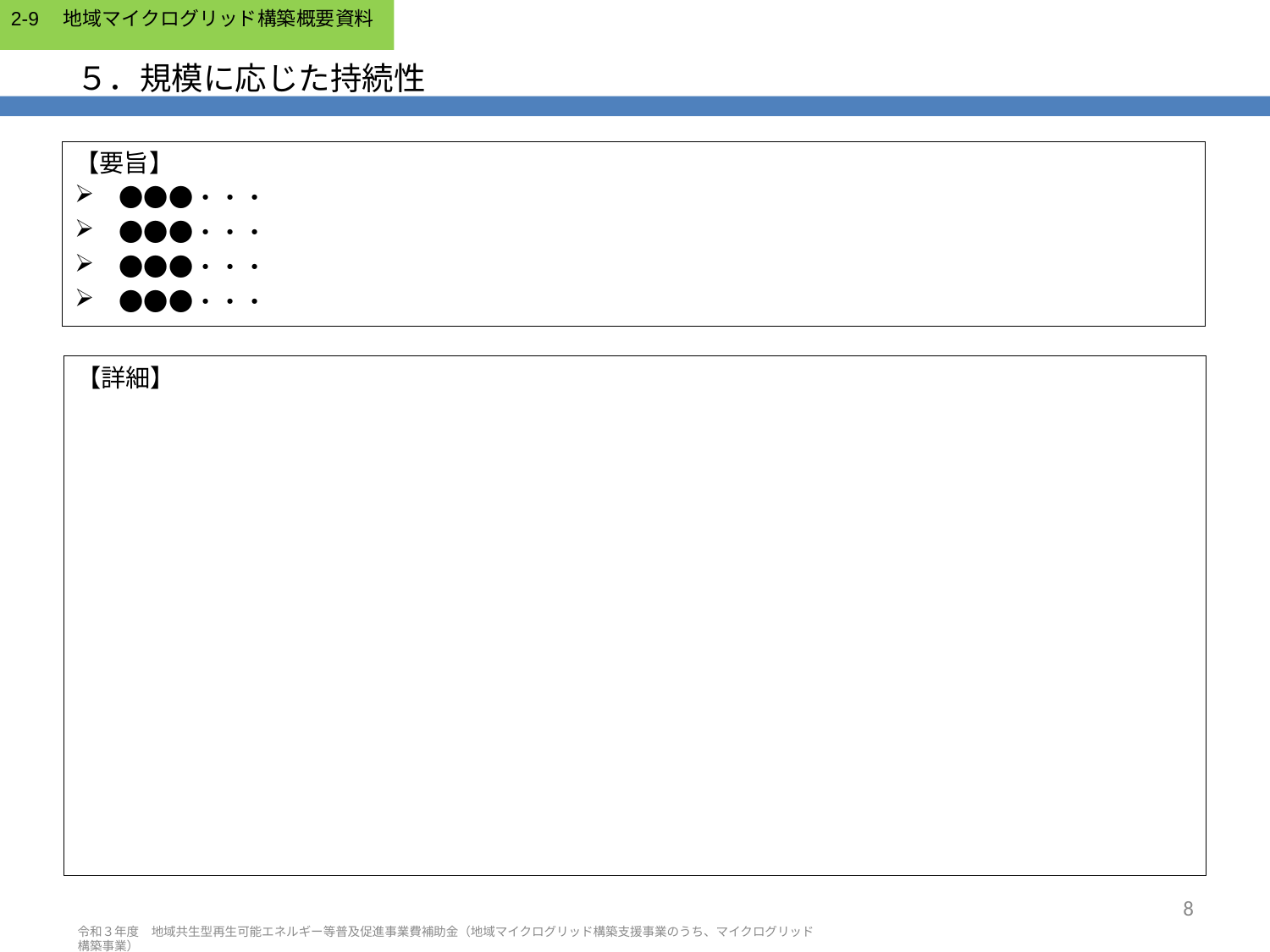

# ５．規模に応じた持続性
【要旨】
　●●●・・・
　●●●・・・
　●●●・・・
　●●●・・・
【詳細】

8